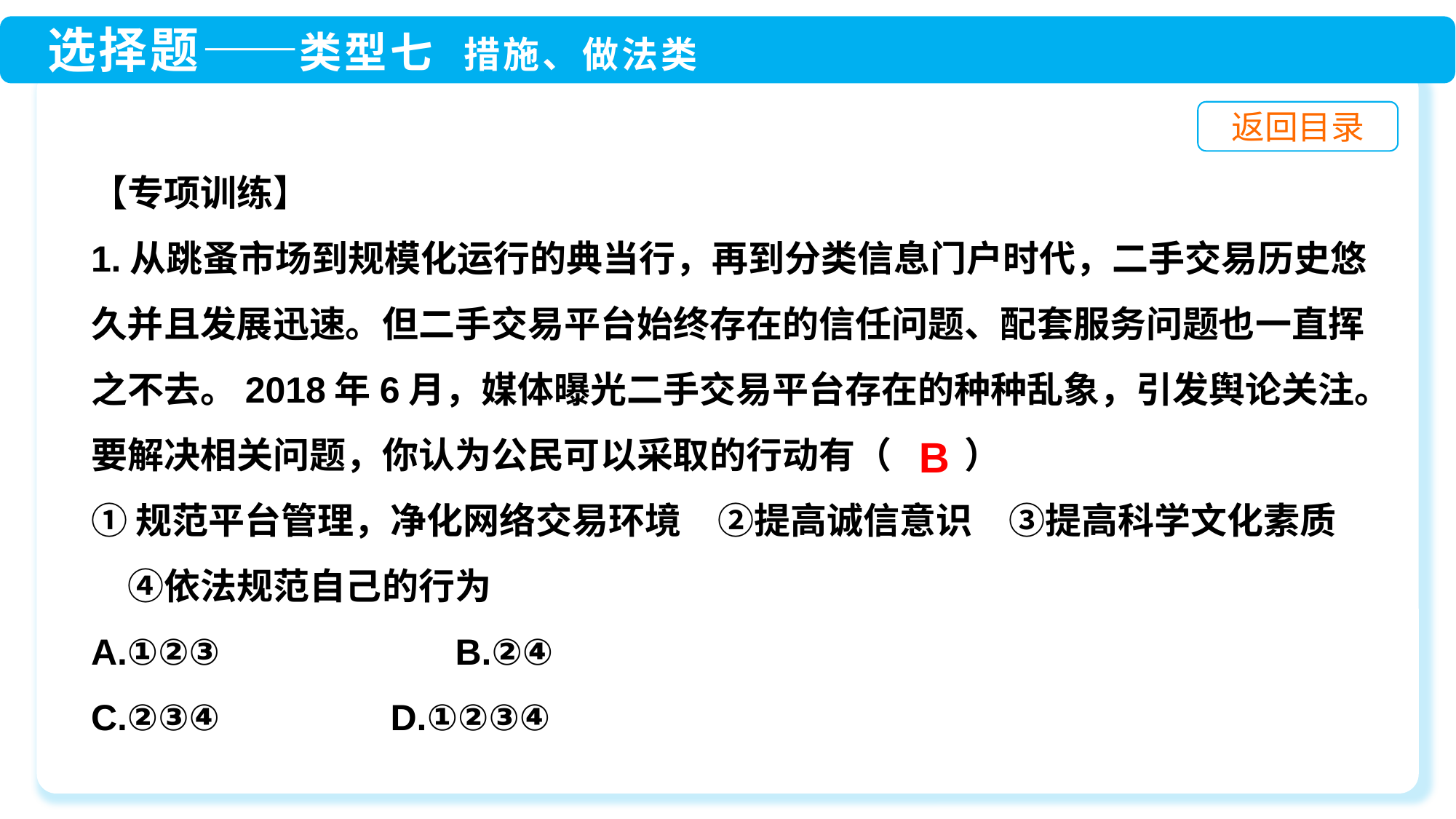

【专项训练】
1.从跳蚤市场到规模化运行的典当行，再到分类信息门户时代，二手交易历史悠久并且发展迅速。但二手交易平台始终存在的信任问题、配套服务问题也一直挥之不去。2018年6月，媒体曝光二手交易平台存在的种种乱象，引发舆论关注。要解决相关问题，你认为公民可以采取的行动有（　　）
①规范平台管理，净化网络交易环境　②提高诚信意识　③提高科学文化素质　④依法规范自己的行为
A.①②③　　　　　　B.②④
C.②③④	        D.①②③④

B